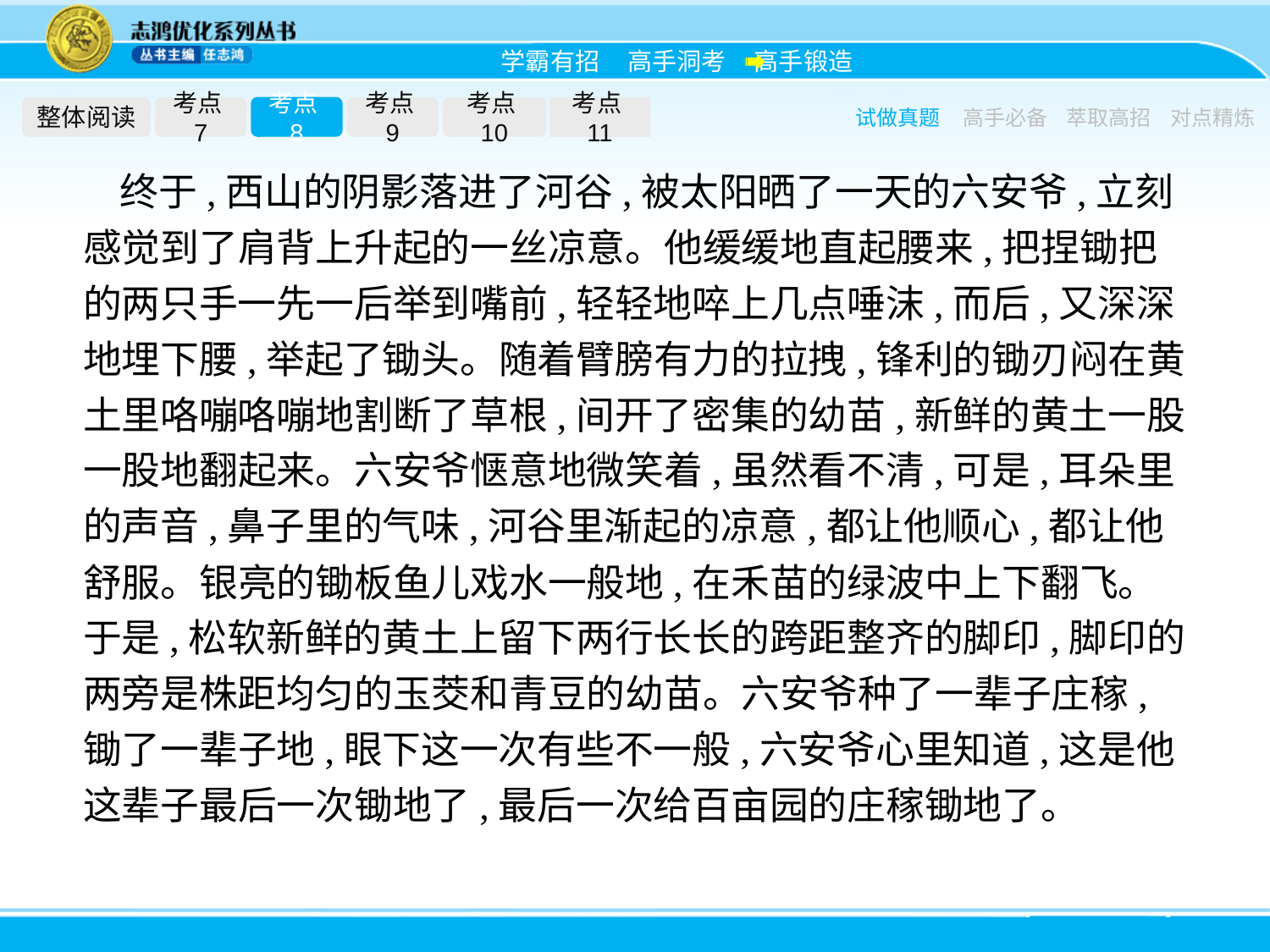

整体阅读
考点7
考点8
考点9
考点10
考点11
试做真题
高手必备
萃取高招
对点精炼
终于,西山的阴影落进了河谷,被太阳晒了一天的六安爷,立刻感觉到了肩背上升起的一丝凉意。他缓缓地直起腰来,把捏锄把的两只手一先一后举到嘴前,轻轻地啐上几点唾沫,而后,又深深地埋下腰,举起了锄头。随着臂膀有力的拉拽,锋利的锄刃闷在黄土里咯嘣咯嘣地割断了草根,间开了密集的幼苗,新鲜的黄土一股一股地翻起来。六安爷惬意地微笑着,虽然看不清,可是,耳朵里的声音,鼻子里的气味,河谷里渐起的凉意,都让他顺心,都让他舒服。银亮的锄板鱼儿戏水一般地,在禾苗的绿波中上下翻飞。于是,松软新鲜的黄土上留下两行长长的跨距整齐的脚印,脚印的两旁是株距均匀的玉茭和青豆的幼苗。六安爷种了一辈子庄稼,锄了一辈子地,眼下这一次有些不一般,六安爷心里知道,这是他这辈子最后一次锄地了,最后一次给百亩园的庄稼锄地了。